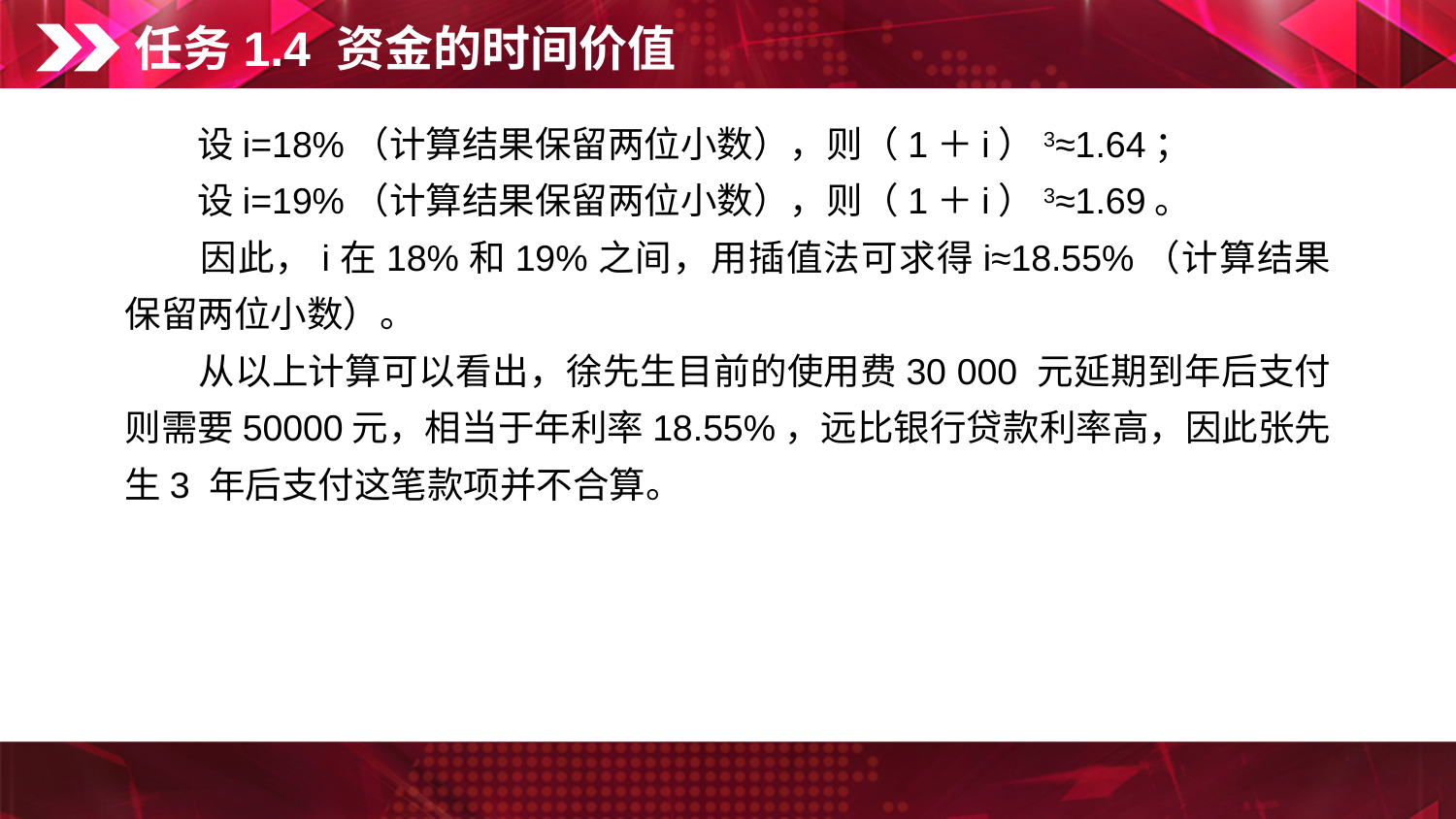

任务1.4 资金的时间价值

　　设i=18%（计算结果保留两位小数），则（1＋i）3≈1.64；
　　设i=19%（计算结果保留两位小数），则（1＋i）3≈1.69。
　　因此，i在18%和19%之间，用插值法可求得i≈18.55%（计算结果保留两位小数）。
　　从以上计算可以看出，徐先生目前的使用费30 000 元延期到年后支付则需要50000元，相当于年利率18.55%，远比银行贷款利率高，因此张先生3 年后支付这笔款项并不合算。